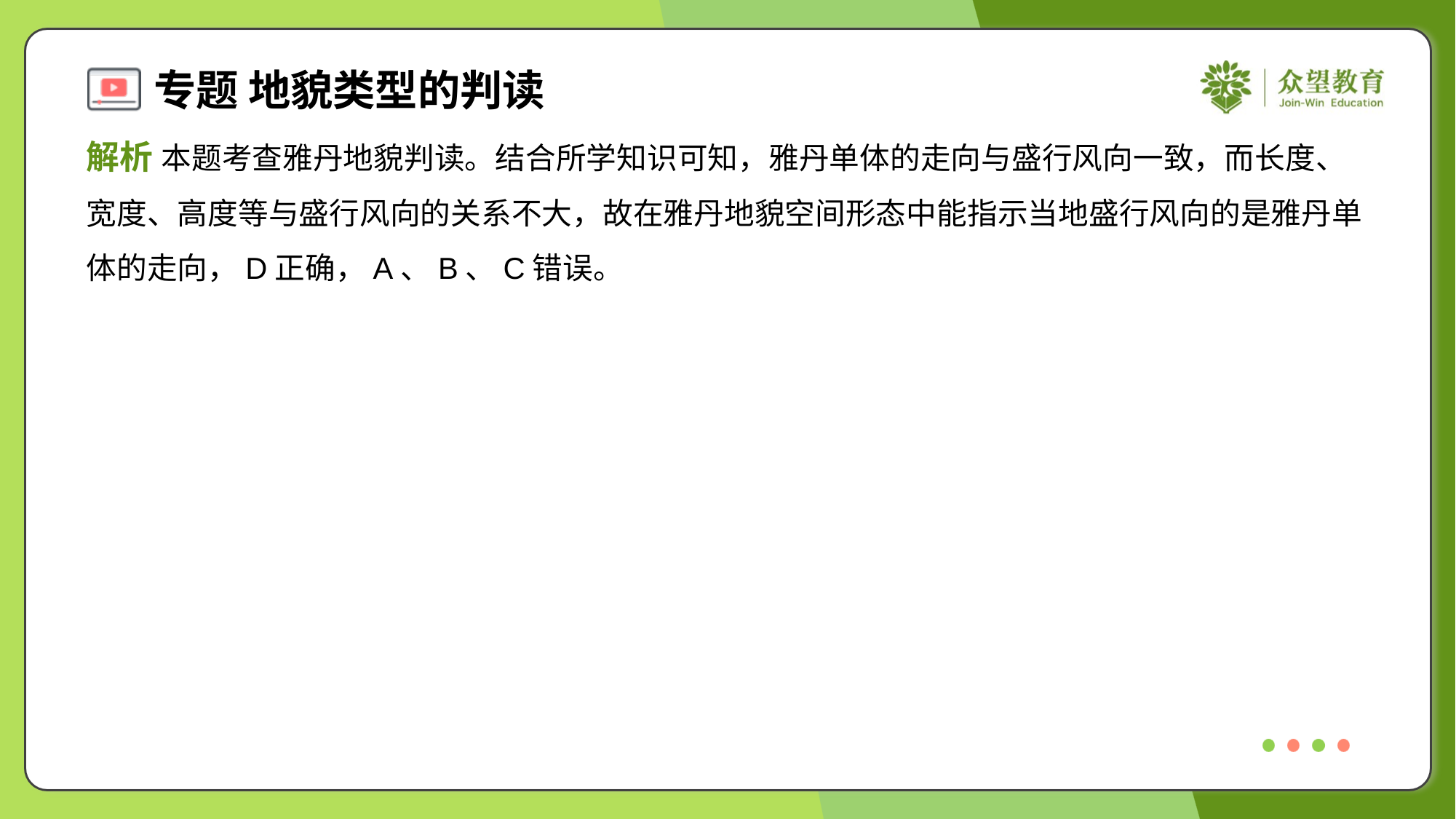

解析 本题考查雅丹地貌判读。结合所学知识可知，雅丹单体的走向与盛行风向一致，而长度、
宽度、高度等与盛行风向的关系不大，故在雅丹地貌空间形态中能指示当地盛行风向的是雅丹单
体的走向，D正确，A、B、C错误。